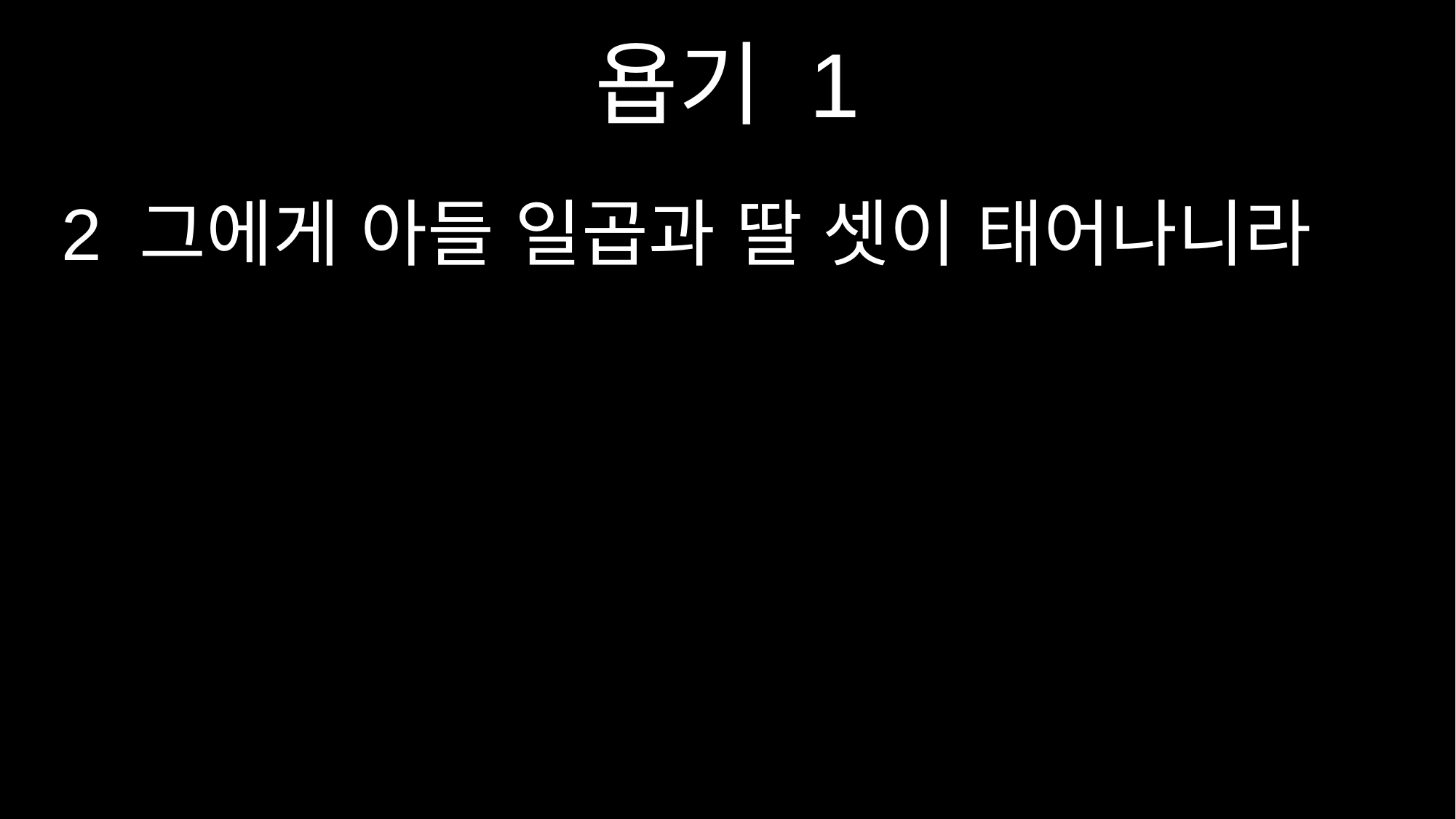

욥기 1
2 그에게 아들 일곱과 딸 셋이 태어나니라